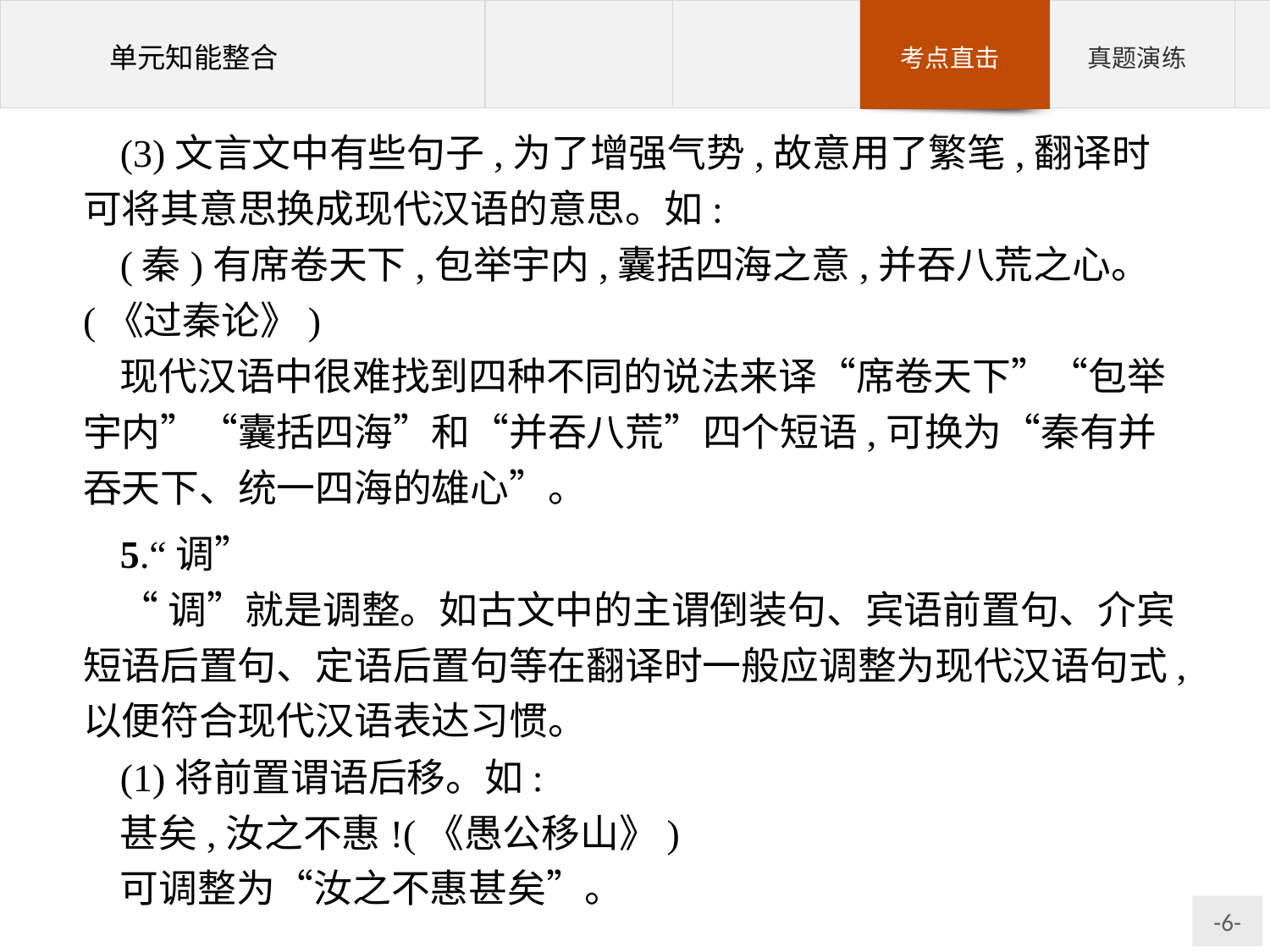

(3)文言文中有些句子,为了增强气势,故意用了繁笔,翻译时可将其意思换成现代汉语的意思。如:
(秦)有席卷天下,包举宇内,囊括四海之意,并吞八荒之心。(《过秦论》)
现代汉语中很难找到四种不同的说法来译“席卷天下”“包举宇内”“囊括四海”和“并吞八荒”四个短语,可换为“秦有并吞天下、统一四海的雄心”。
5.“调”
“调”就是调整。如古文中的主谓倒装句、宾语前置句、介宾短语后置句、定语后置句等在翻译时一般应调整为现代汉语句式,以便符合现代汉语表达习惯。
(1)将前置谓语后移。如:
甚矣,汝之不惠!(《愚公移山》)
可调整为“汝之不惠甚矣”。